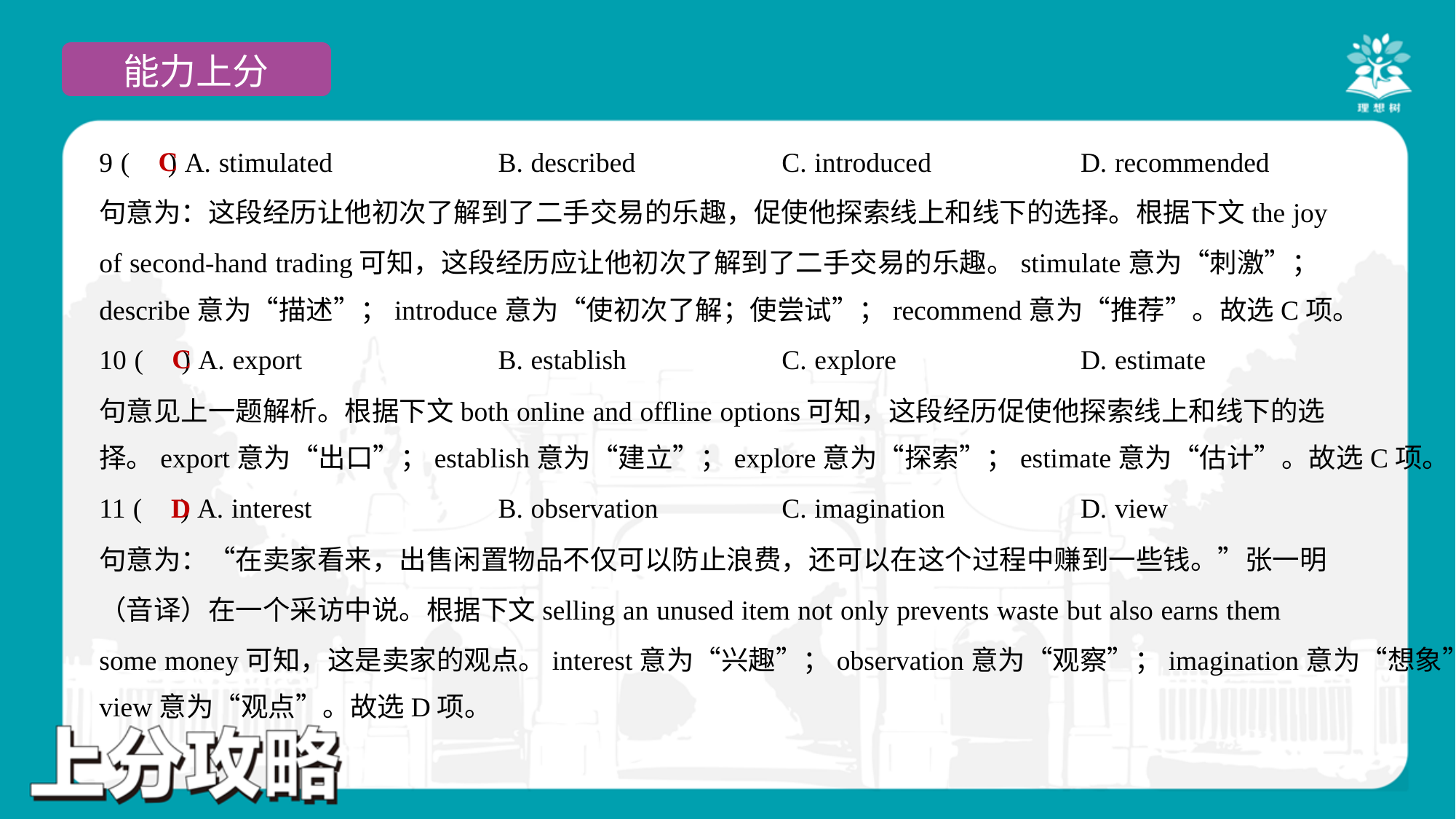

C
9 (     ) A. stimulated	B. described	C. introduced	D. recommended
句意为：这段经历让他初次了解到了二手交易的乐趣，促使他探索线上和线下的选择。根据下文the joy
of second-hand trading可知，这段经历应让他初次了解到了二手交易的乐趣。stimulate意为“刺激”；
describe意为“描述”；introduce意为“使初次了解；使尝试”；recommend意为“推荐”。故选C项。
C
10 (     ) A. export	B. establish	C. explore	D. estimate
句意见上一题解析。根据下文both online and offline options可知，这段经历促使他探索线上和线下的选
择。export意为“出口”；establish意为“建立”；explore意为“探索”；estimate意为“估计”。故选C项。
D
11 (     ) A. interest	B. observation	C. imagination	D. view
句意为：“在卖家看来，出售闲置物品不仅可以防止浪费，还可以在这个过程中赚到一些钱。”张一明
（音译）在一个采访中说。根据下文selling an unused item not only prevents waste but also earns them
some money可知，这是卖家的观点。interest意为“兴趣”；observation意为“观察”；imagination意为“想象”；
view意为“观点”。故选D项。